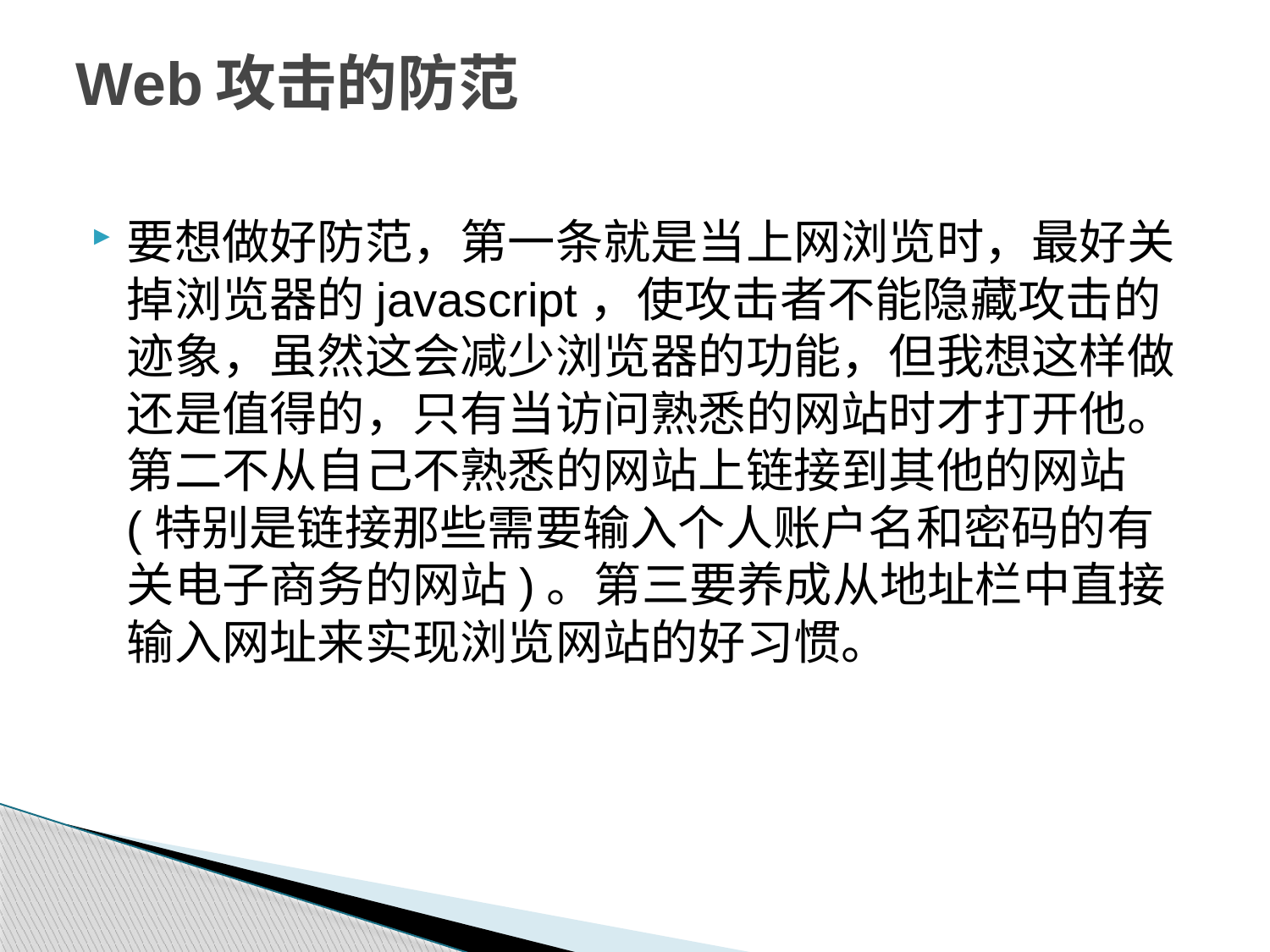

# Web攻击的防范
要想做好防范，第一条就是当上网浏览时，最好关掉浏览器的javascript，使攻击者不能隐藏攻击的迹象，虽然这会减少浏览器的功能，但我想这样做还是值得的，只有当访问熟悉的网站时才打开他。第二不从自己不熟悉的网站上链接到其他的网站(特别是链接那些需要输入个人账户名和密码的有关电子商务的网站)。第三要养成从地址栏中直接输入网址来实现浏览网站的好习惯。